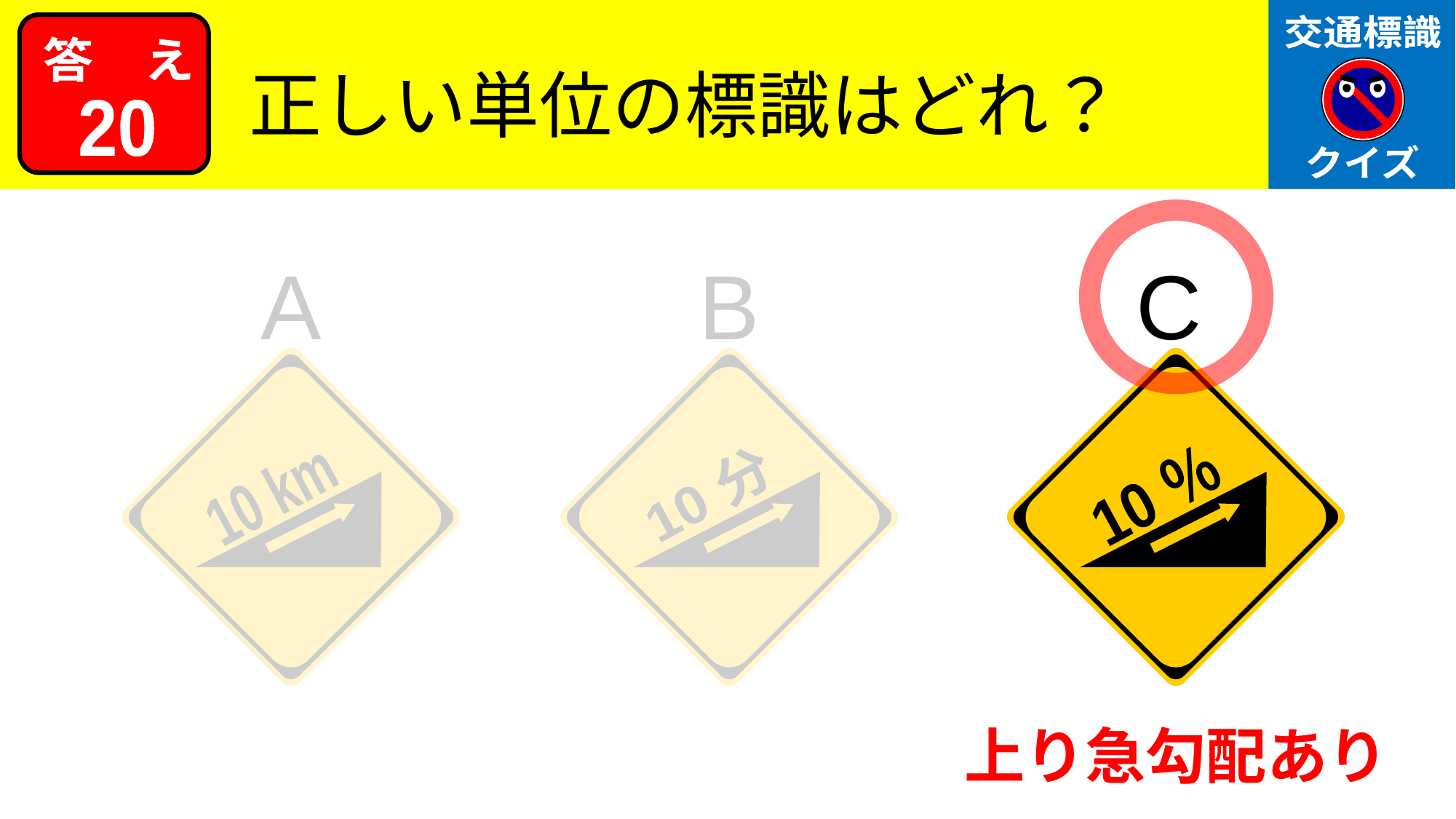

交通標識

クイズ

答　え
正しい単位の標識はどれ？
20

A
B
C

10 km

10 分

10 ％

上り急勾配あり